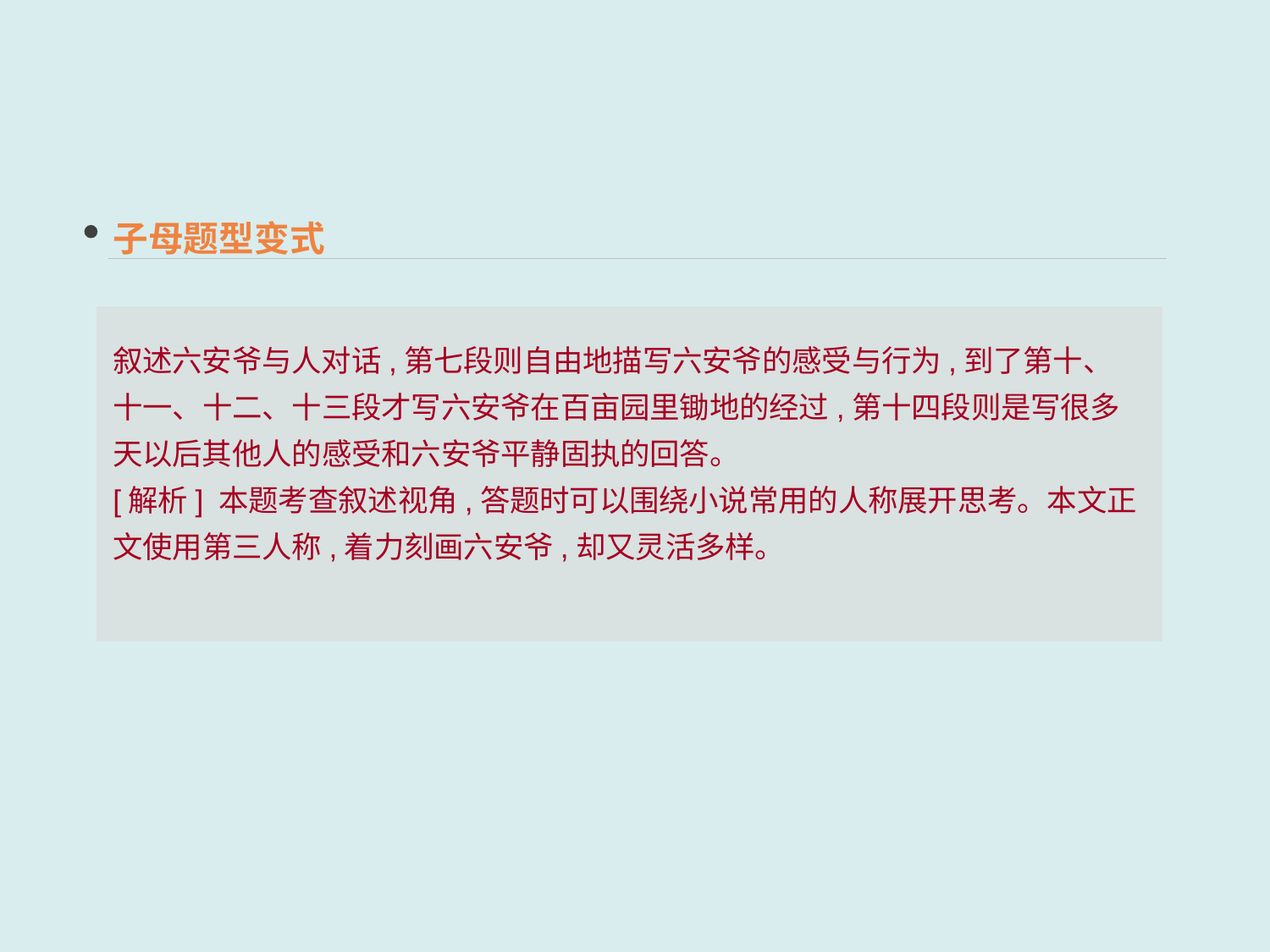

子母题型变式

叙述六安爷与人对话,第七段则自由地描写六安爷的感受与行为,到了第十、十一、十二、十三段才写六安爷在百亩园里锄地的经过,第十四段则是写很多天以后其他人的感受和六安爷平静固执的回答。
[解析] 本题考查叙述视角,答题时可以围绕小说常用的人称展开思考。本文正文使用第三人称,着力刻画六安爷,却又灵活多样。